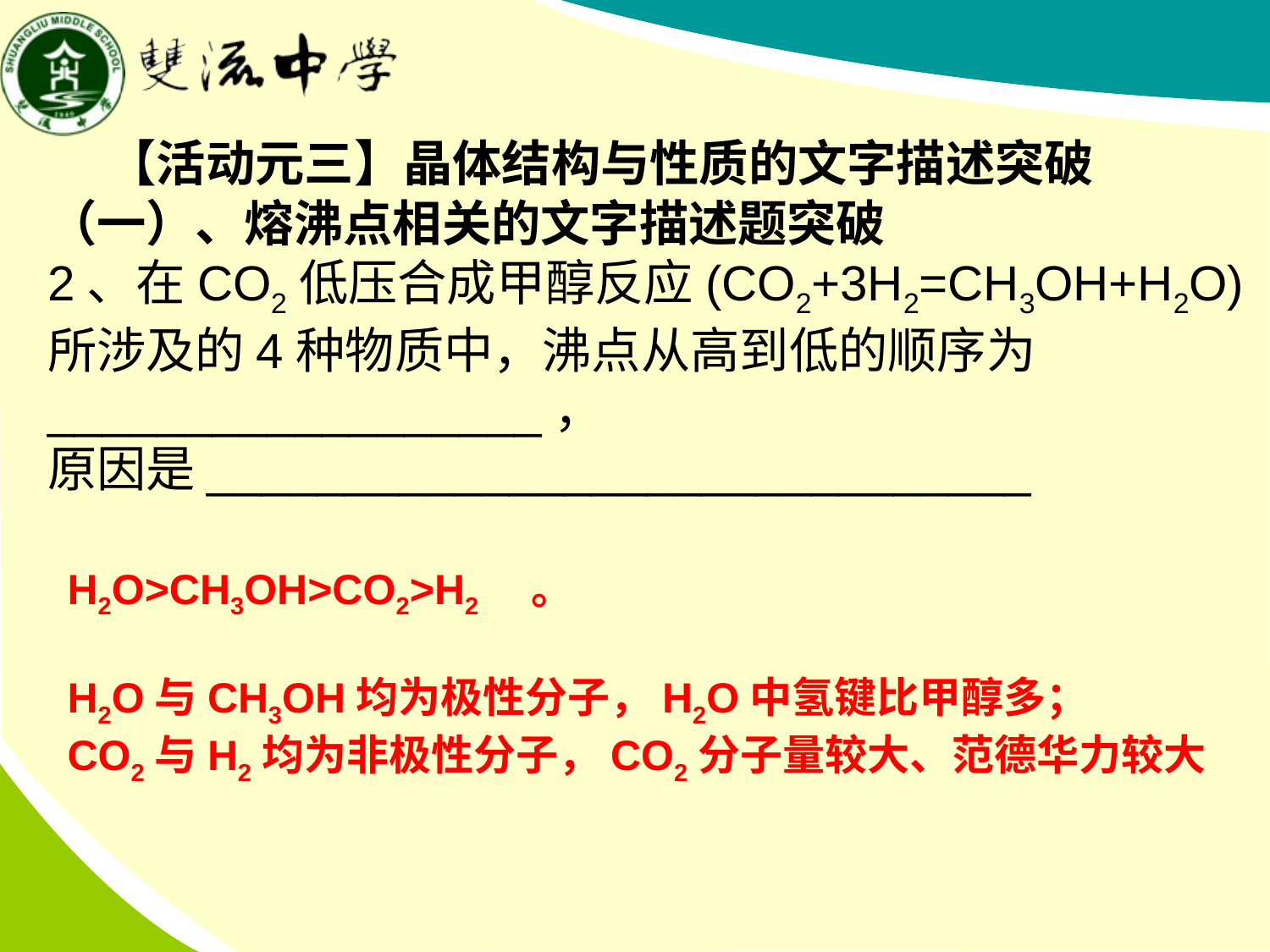

【活动元三】晶体结构与性质的文字描述突破
（一）、熔沸点相关的文字描述题突破
2、在CO2低压合成甲醇反应(CO2+3H2=CH3OH+H2O)所涉及的4种物质中，沸点从高到低的顺序为__________________，
原因是______________________________

H2O>CH3OH>CO2>H2　。

H2O与CH3OH均为极性分子，H2O中氢键比甲醇多；
CO2与H2均为非极性分子，CO2分子量较大、范德华力较大